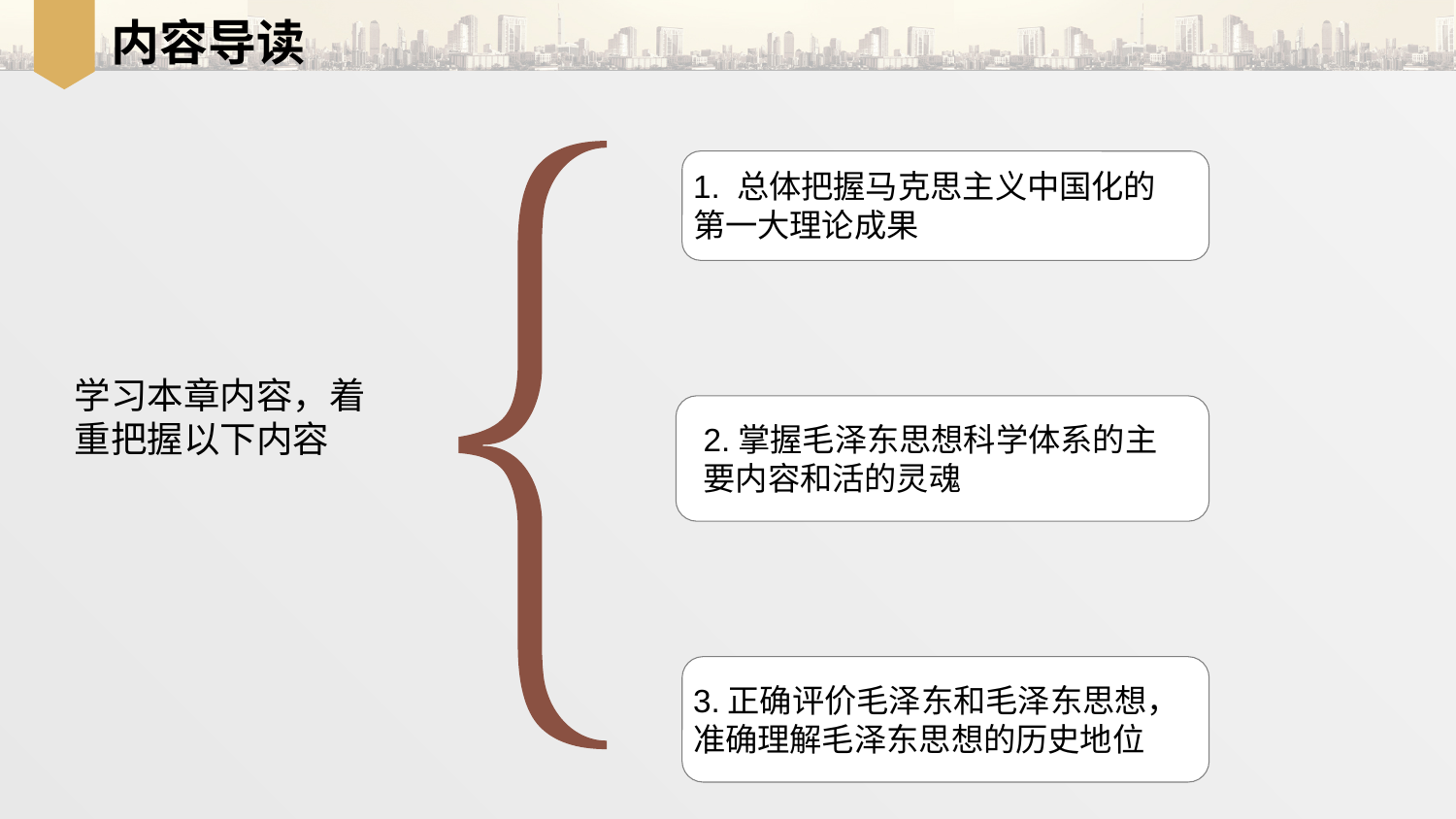

# 内容导读

1. 总体把握马克思主义中国化的第一大理论成果
学习本章内容，着
重把握以下内容

2.掌握毛泽东思想科学体系的主要内容和活的灵魂

3.正确评价毛泽东和毛泽东思想，准确理解毛泽东思想的历史地位